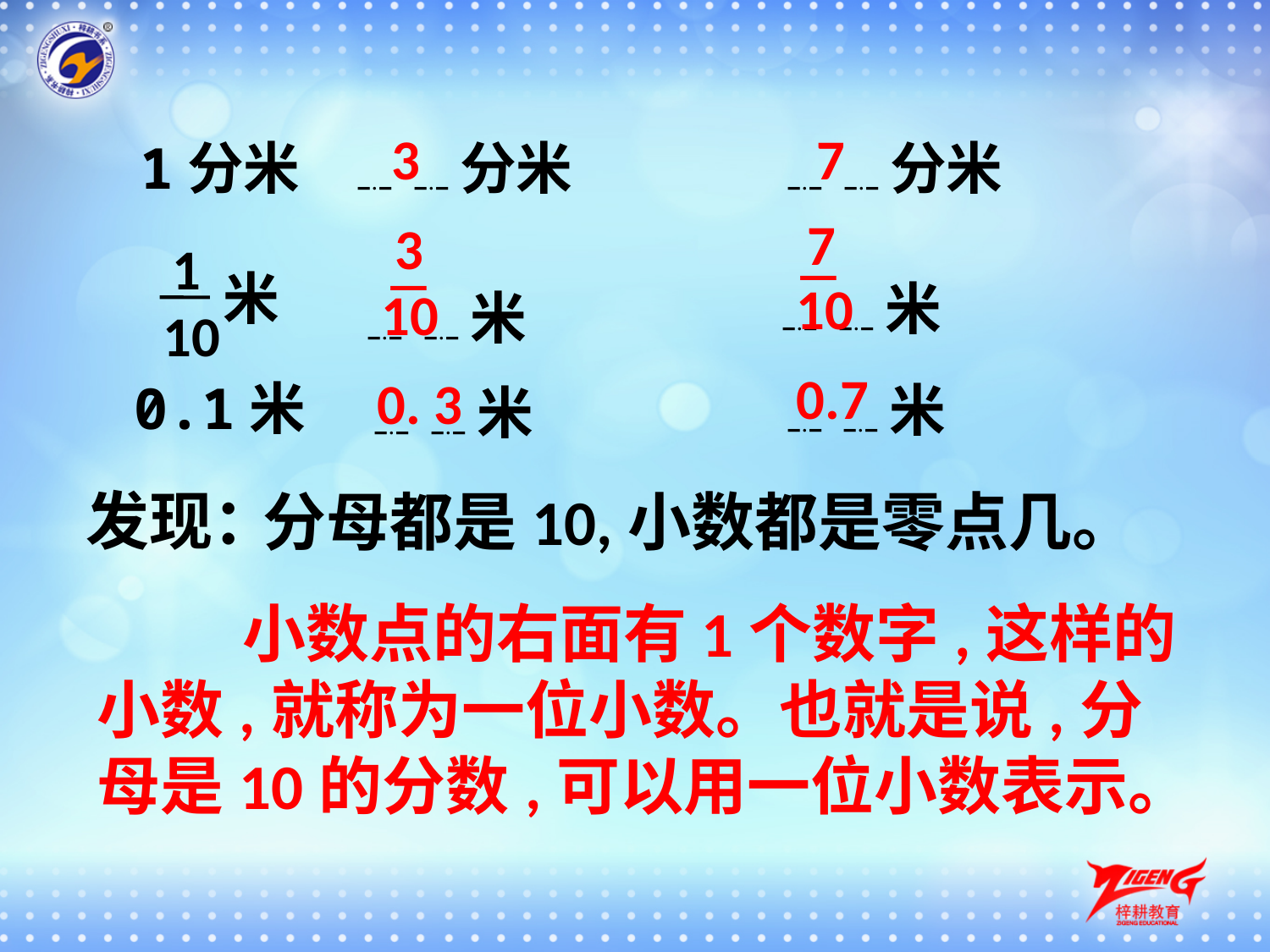

7
3
1分米
﹎﹎分米
﹎﹎分米
7
3
1
10

米

—
—

10
﹎﹎米
10
﹎﹎米
0.7
0. 3
0.1米
﹎﹎米
﹎﹎米

发现：
分母都是10,小数都是零点几。
         小数点的右面有1个数字,这样的小数,就称为一位小数。也就是说,分母是10的分数,可以用一位小数表示。